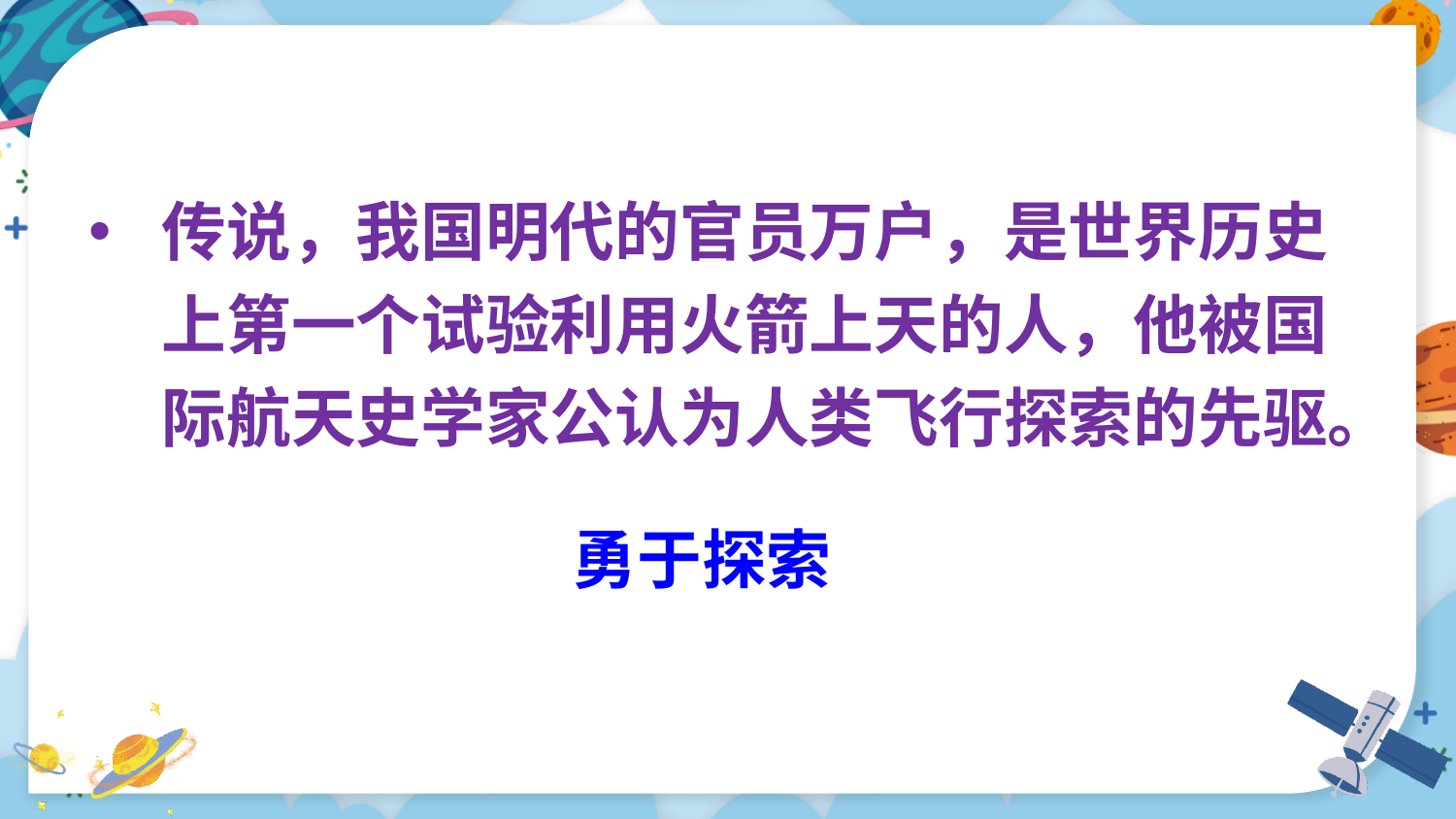

传说，我国明代的官员万户，是世界历史上第一个试验利用火箭上天的人，他被国际航天史学家公认为人类飞行探索的先驱。
勇于探索